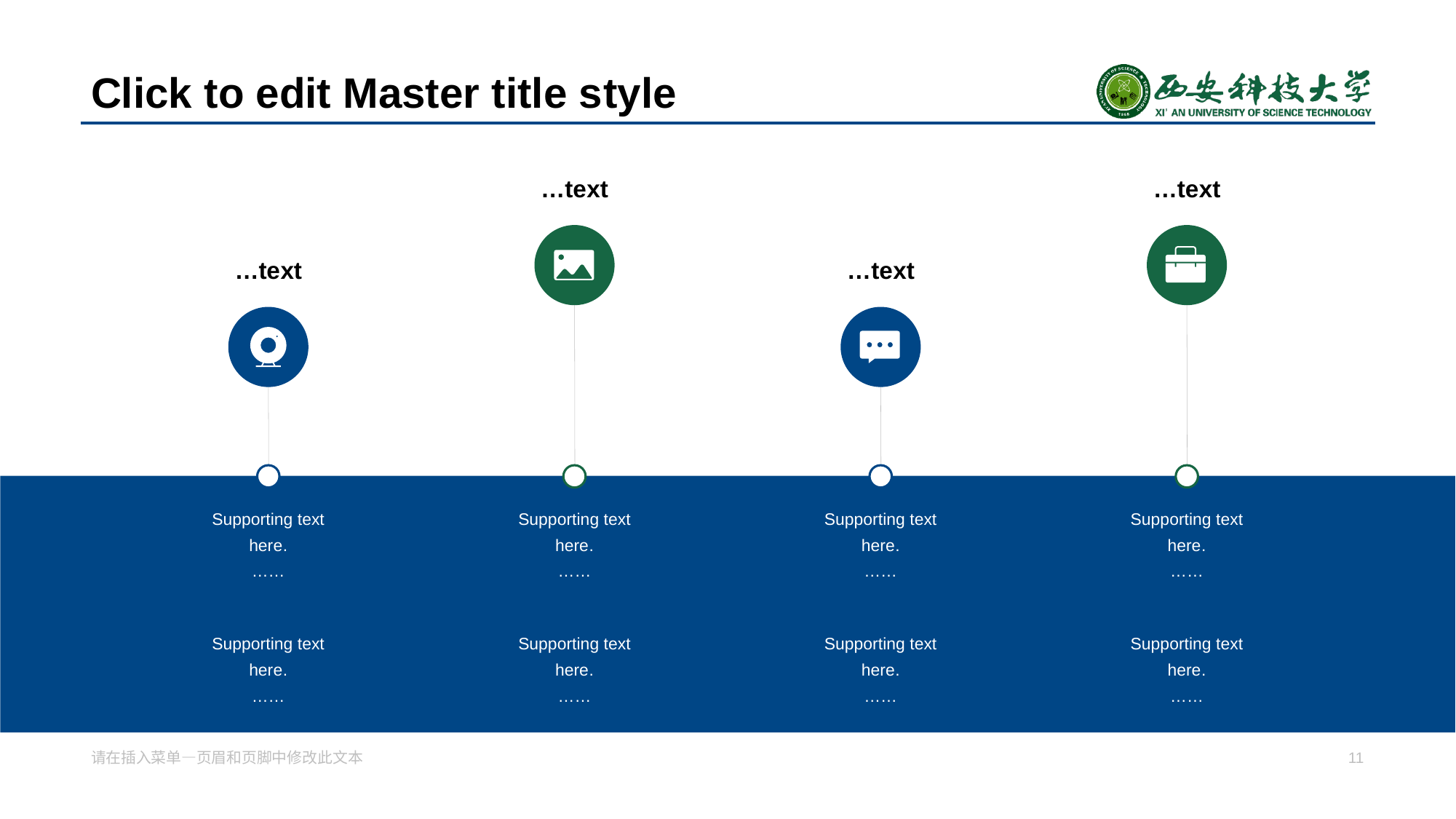

# Click to edit Master title s tyle
…te xt
…te xt

…te xt
…te xt

Supporting text here .
……
Supporting text here .
……
Supporting text here .
……
Supporting text here .
……
Supporting text here .
……
Supporting text here .
……
Supporting text here .
……
Supporting text here .
……
请在插入菜单—页眉和页脚中修改 此文本
11